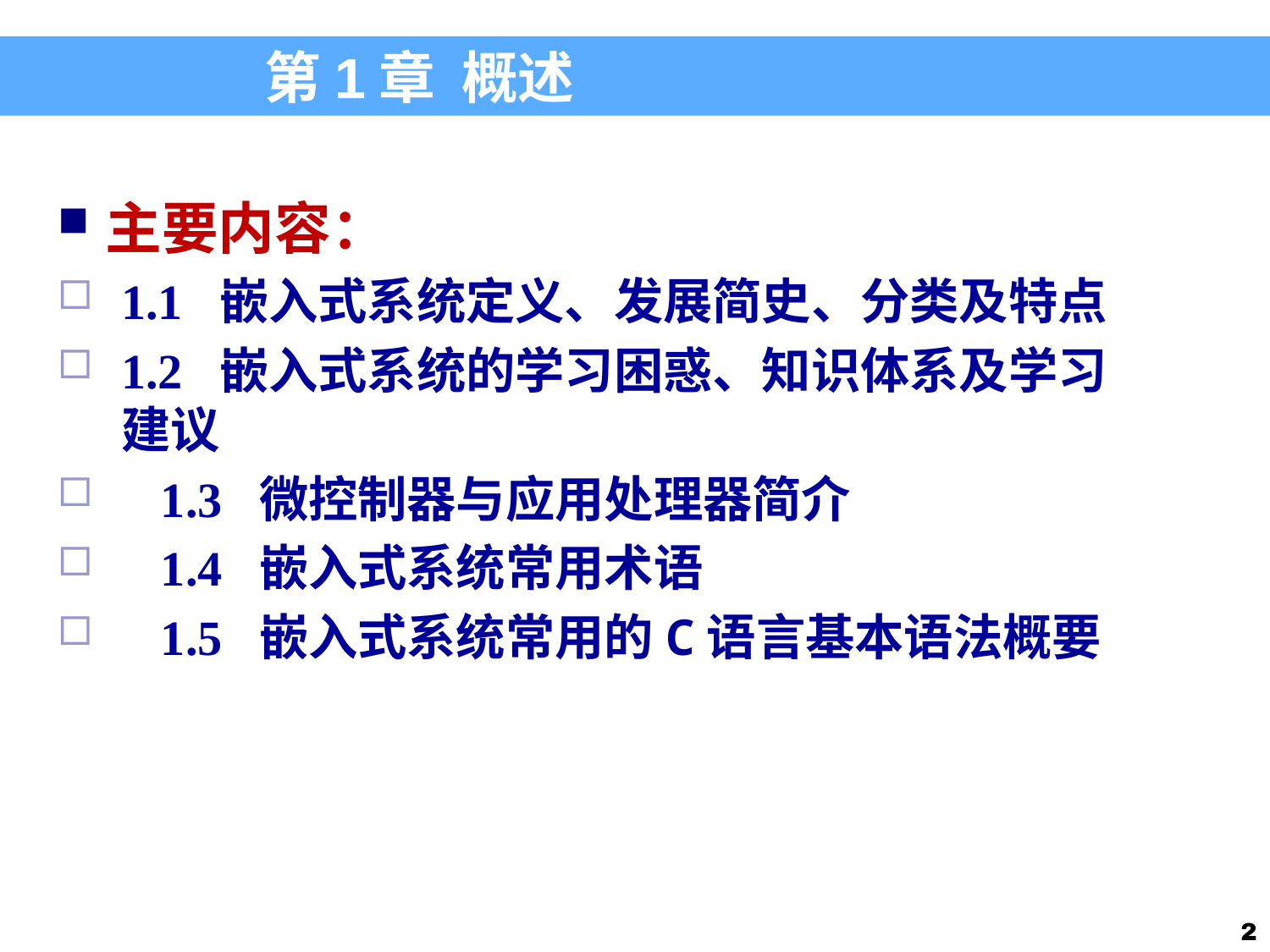

第1章  概述
主要内容：
1.1  嵌入式系统定义、发展简史、分类及特点
1.2  嵌入式系统的学习困惑、知识体系及学习建议
1.3  微控制器与应用处理器简介
1.4  嵌入式系统常用术语
1.5  嵌入式系统常用的C语言基本语法概要
2